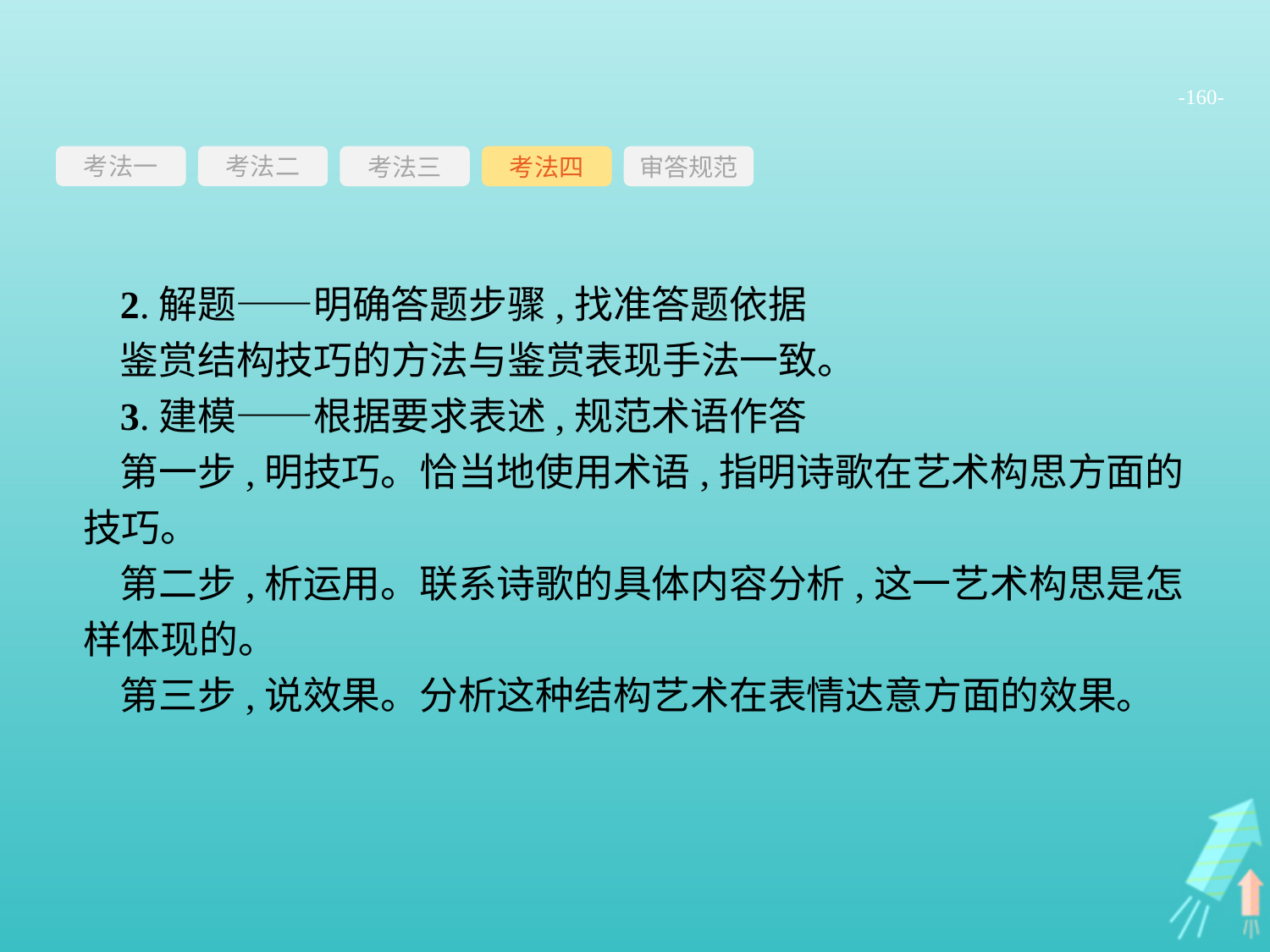

-160-
考法一
考法三
考法四
审答规范
考法二
2.解题——明确答题步骤,找准答题依据
鉴赏结构技巧的方法与鉴赏表现手法一致。
3.建模——根据要求表述,规范术语作答
第一步,明技巧。恰当地使用术语,指明诗歌在艺术构思方面的技巧。
第二步,析运用。联系诗歌的具体内容分析,这一艺术构思是怎样体现的。
第三步,说效果。分析这种结构艺术在表情达意方面的效果。